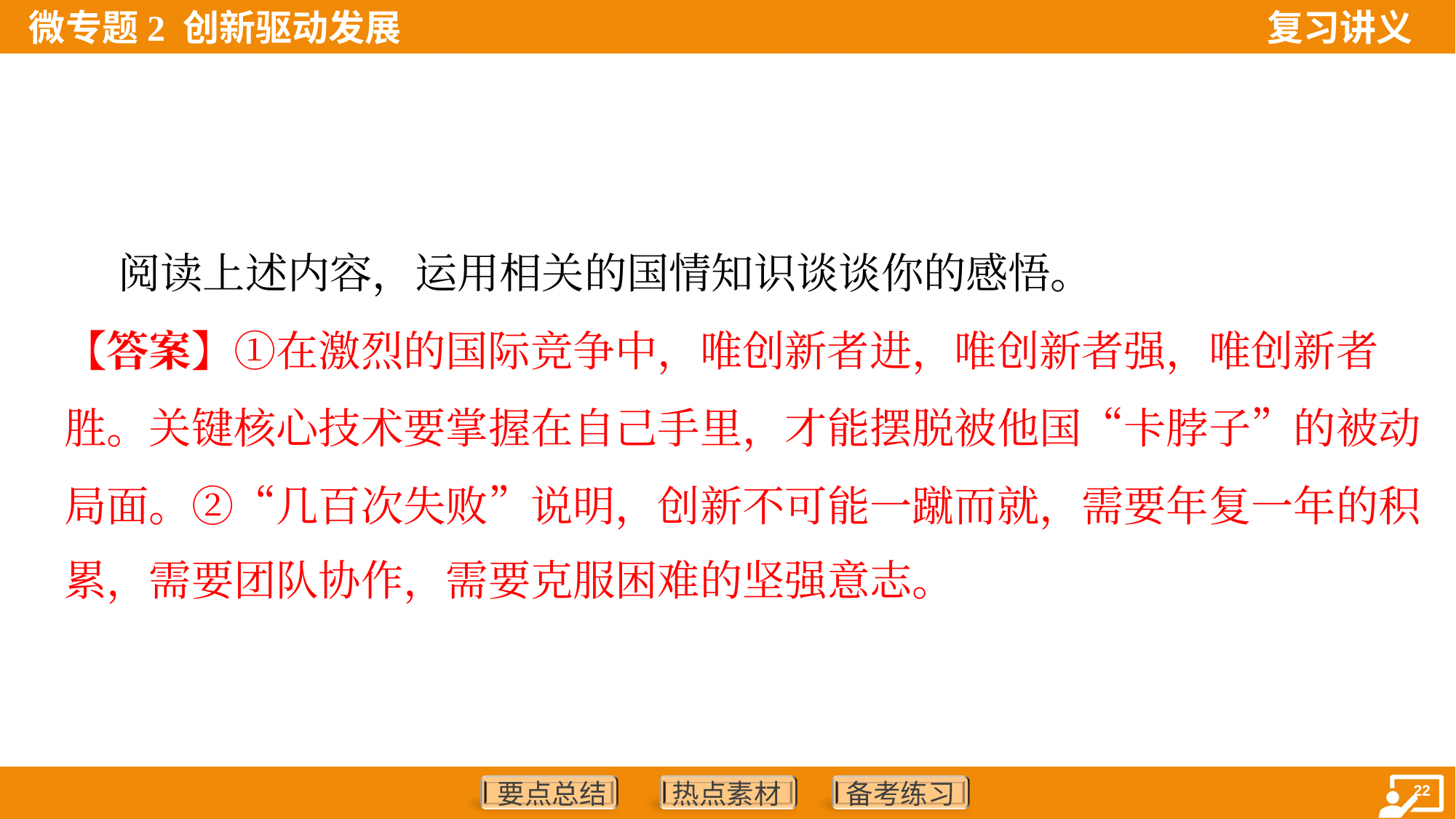

阅读上述内容，运用相关的国情知识谈谈你的感悟。
【答案】①在激烈的国际竞争中，唯创新者进，唯创新者强，唯创新者
胜。关键核心技术要掌握在自己手里，才能摆脱被他国“卡脖子”的被动
局面。②“几百次失败”说明，创新不可能一蹴而就，需要年复一年的积
累，需要团队协作，需要克服困难的坚强意志。